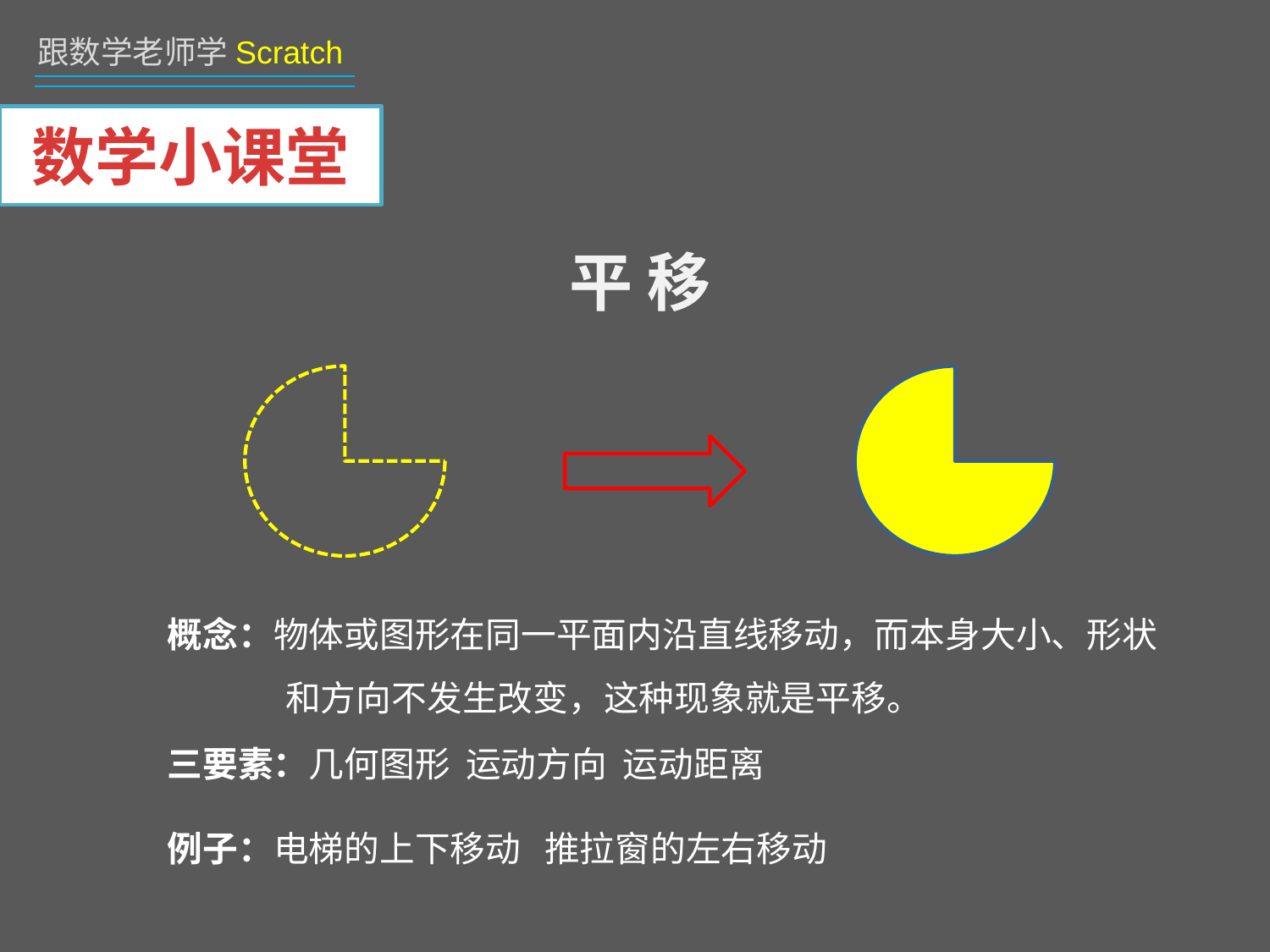

# 数学小课堂
平 移

概念：物体或图形在同一平面内沿直线移动，而本身大小、形状
              和方向不发生改变，这种现象就是平移。
三要素：几何图形  运动方向  运动距离
例子：电梯的上下移动   推拉窗的左右移动